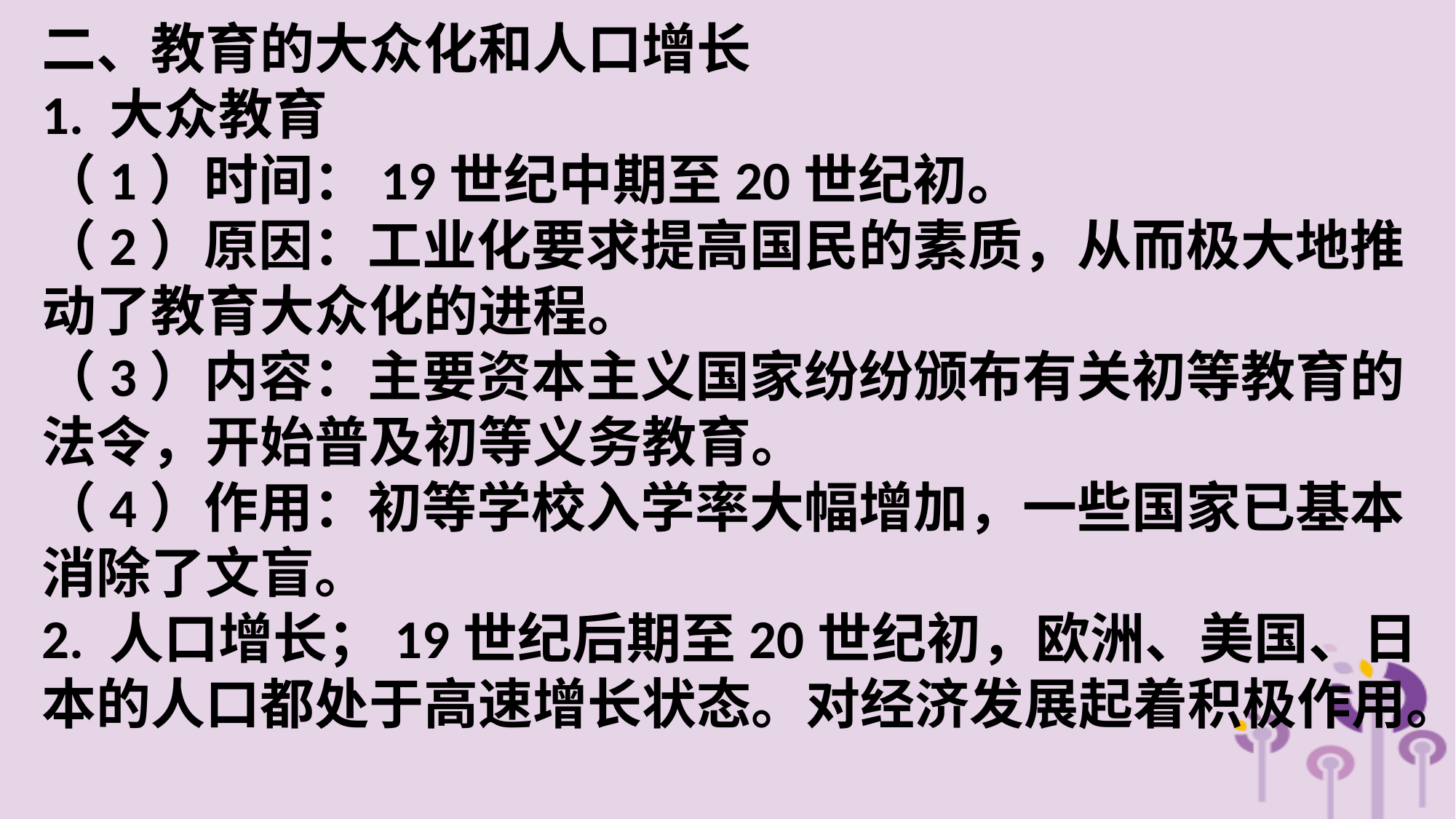

二、教育的大众化和人口增长
1. 大众教育
（1）时间：19世纪中期至20世纪初。
（2）原因：工业化要求提高国民的素质，从而极大地推动了教育大众化的进程。
（3）内容：主要资本主义国家纷纷颁布有关初等教育的法令，开始普及初等义务教育。
（4）作用：初等学校入学率大幅增加，一些国家已基本消除了文盲。
2. 人口增长；19世纪后期至20世纪初，欧洲、美国、日本的人口都处于高速增长状态。对经济发展起着积极作用。